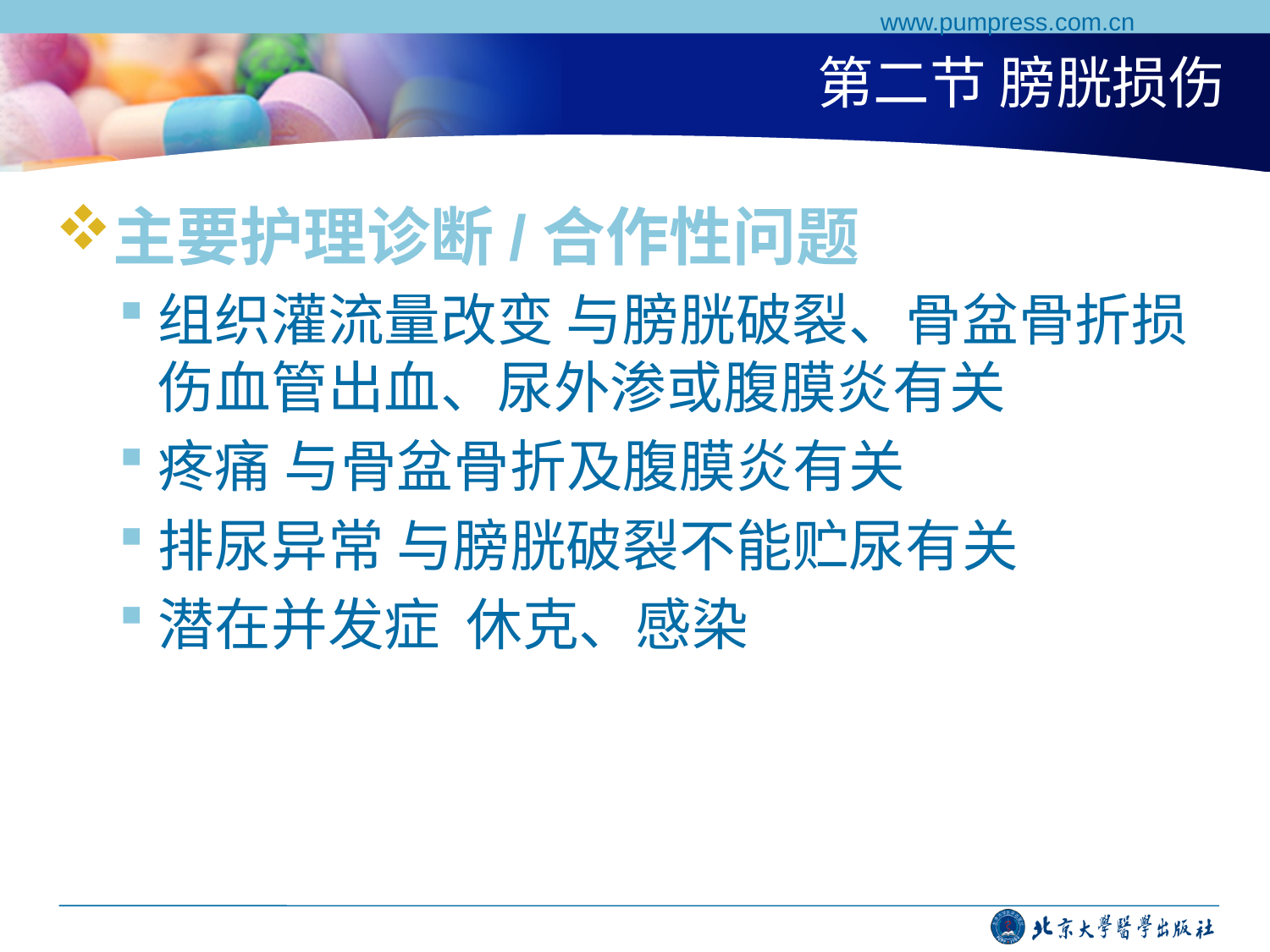

www.pumpress.com.cn
# 第二节 膀胱损伤
主要护理诊断/合作性问题
组织灌流量改变 与膀胱破裂、骨盆骨折损伤血管出血、尿外渗或腹膜炎有关
疼痛 与骨盆骨折及腹膜炎有关
排尿异常 与膀胱破裂不能贮尿有关
潜在并发症  休克、感染